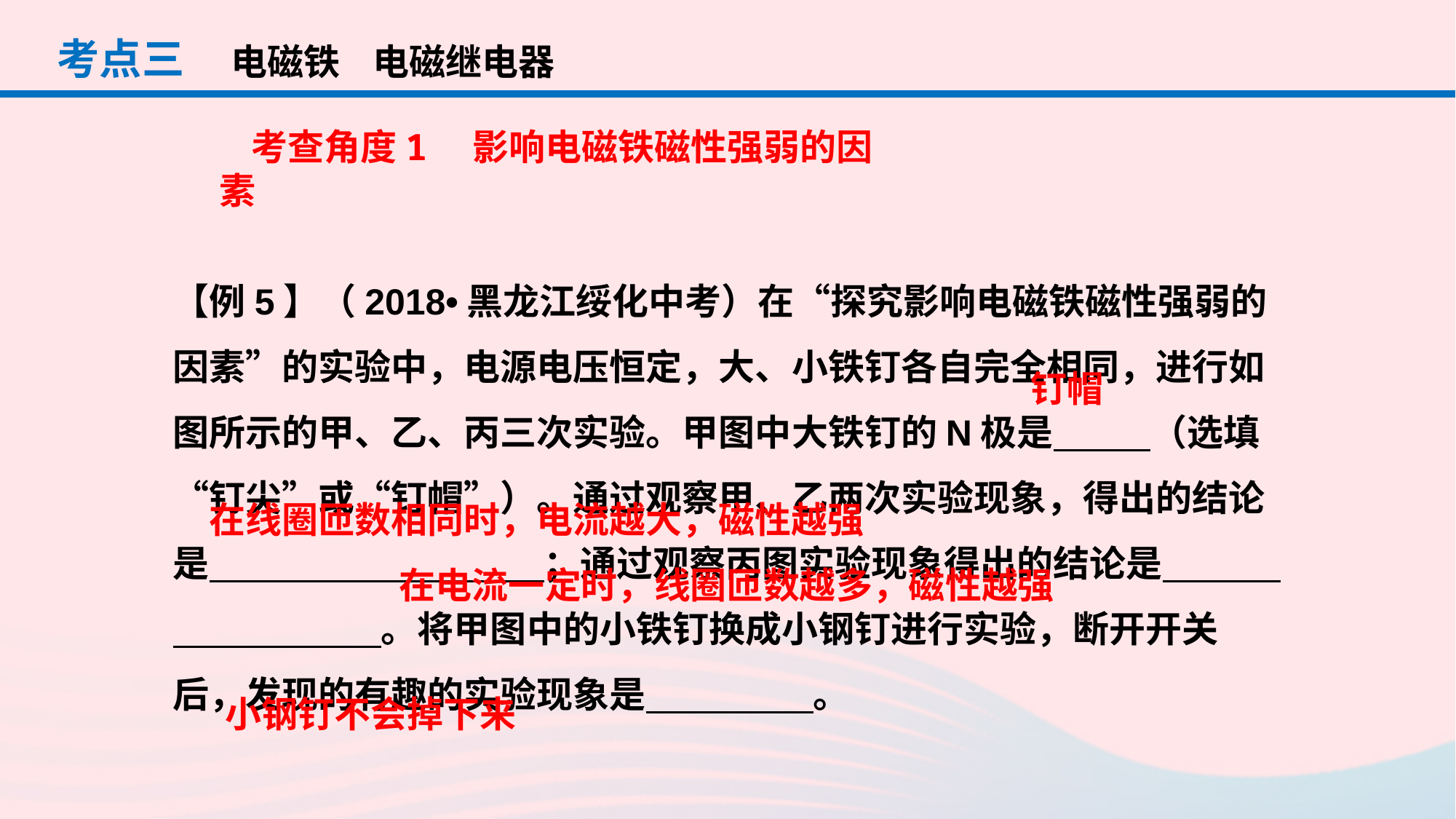

考点三
电磁铁    电磁继电器
考查角度1　影响电磁铁磁性强弱的因素
【例5】（2018•黑龙江绥化中考）在“探究影响电磁铁磁性强弱的因素”的实验中，电源电压恒定，大、小铁钉各自完全相同，进行如图所示的甲、乙、丙三次实验。甲图中大铁钉的N极是　   　（选填“钉尖”或“钉帽”）。通过观察甲、乙两次实验现象，得出的结论是　                                　；通过观察丙图实验现象得出的结论是　                                　。将甲图中的小铁钉换成小钢钉进行实验，断开开关后，发现的有趣的实验现象是　                。
钉帽
在线圈匝数相同时，电流越大，磁性越强
在电流一定时，线圈匝数越多，磁性越强
小钢钉不会掉下来